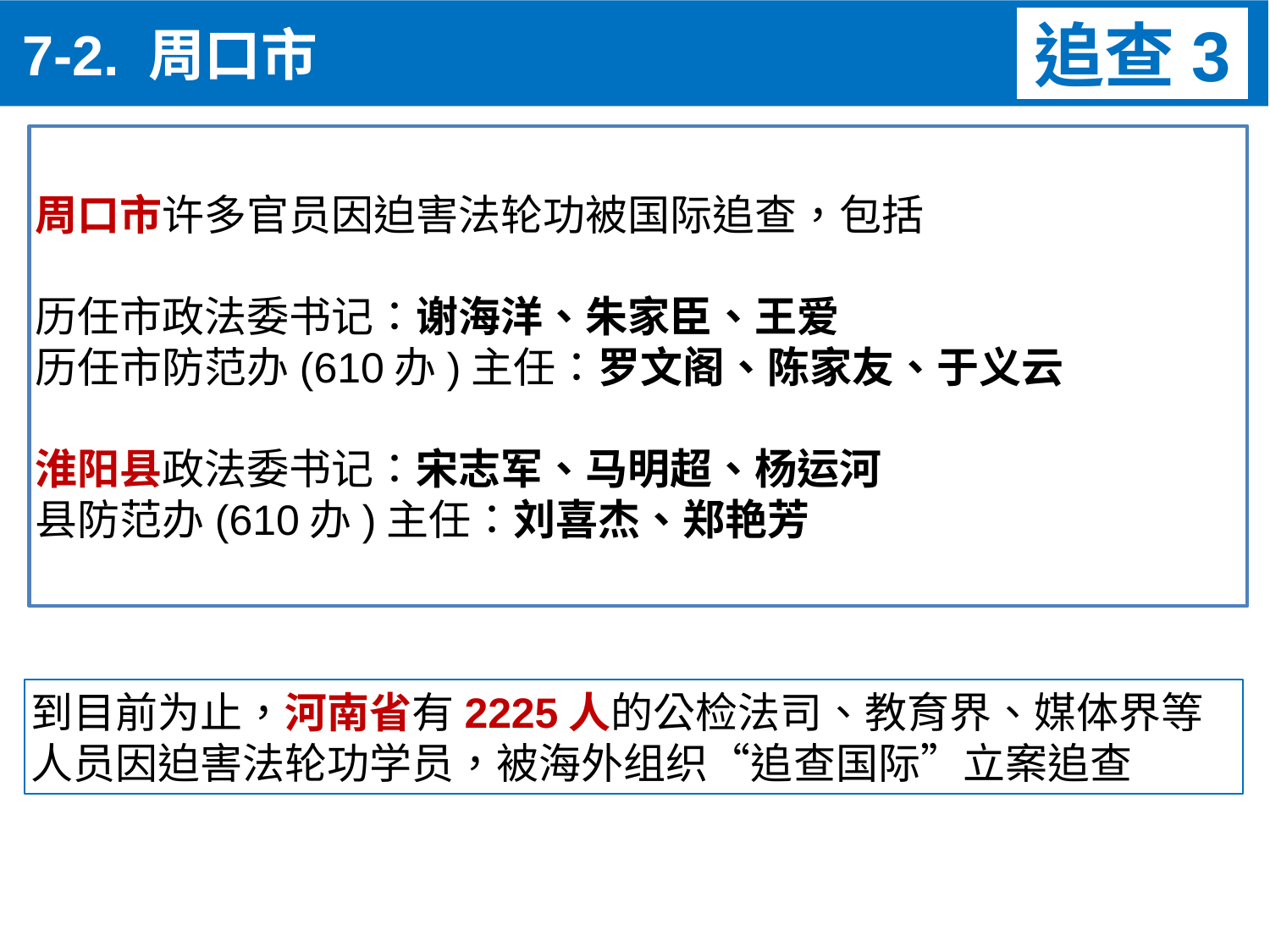

追查3

 7-2. 周口市

周口市许多官员因迫害法轮功被国际追查，包括

历任市政法委书记：谢海洋、朱家臣、王爱
历任市防范办(610办)主任：罗文阁、陈家友、于义云

淮阳县政法委书记：宋志军、马明超、杨运河
县防范办(610办)主任：刘喜杰、郑艳芳
到目前为止，河南省有2225人的公检法司、教育界、媒体界等人员因迫害法轮功学员，被海外组织“追查国际”立案追查